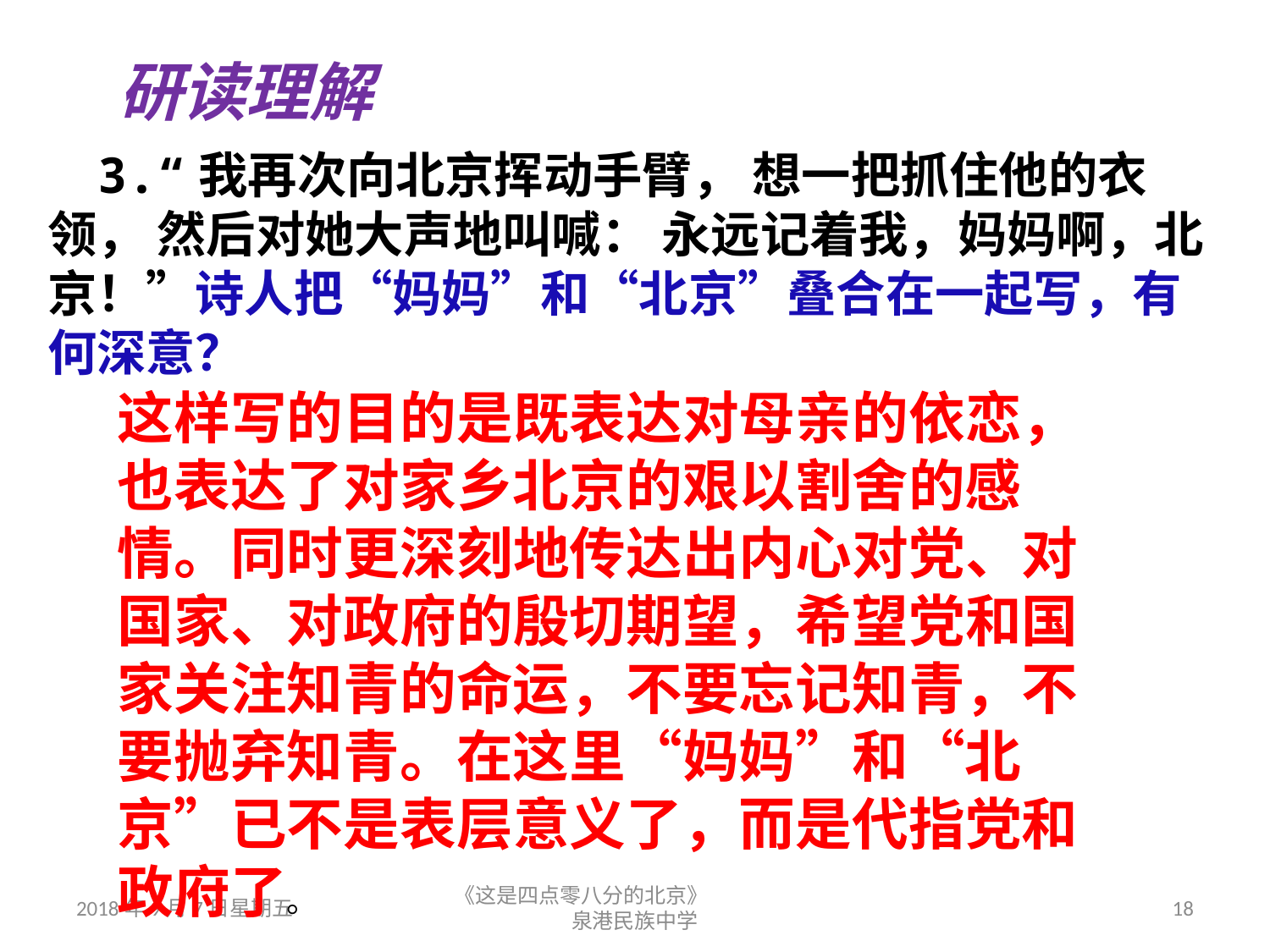

研读理解
       3.“我再次向北京挥动手臂， 想一把抓住他的衣领， 然后对她大声地叫喊： 永远记着我，妈妈啊，北京！”诗人把“妈妈”和“北京”叠合在一起写，有何深意？
这样写的目的是既表达对母亲的依恋，也表达了对家乡北京的艰以割舍的感情。同时更深刻地传达出内心对党、对国家、对政府的殷切期望，希望党和国家关注知青的命运，不要忘记知青，不要抛弃知青。在这里“妈妈”和“北京”已不是表层意义了，而是代指党和政府了。
2018年9月7日星期五
《这是四点零八分的北京》                        泉港民族中学
18